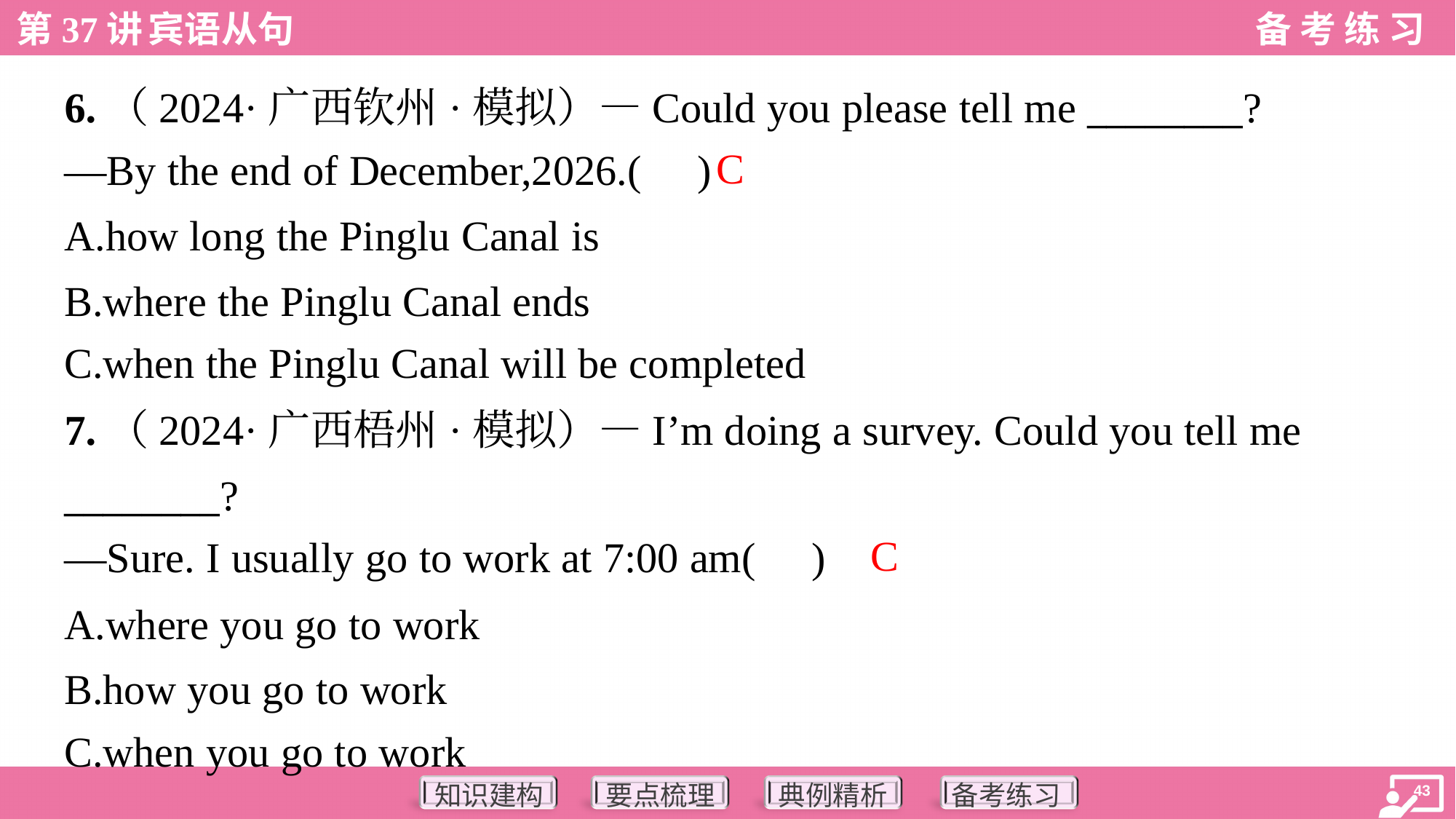

6.（2024·广西钦州·模拟）—Could you please tell me ________?
—By the end of December,2026.(     )
C
A.how long the Pinglu Canal is
B.where the Pinglu Canal ends
C.when the Pinglu Canal will be completed
7.（2024·广西梧州·模拟）—I’m doing a survey. Could you tell me
________?
—Sure. I usually go to work at 7:00 am(     )
C
A.where you go to work
B.how you go to work
C.when you go to work